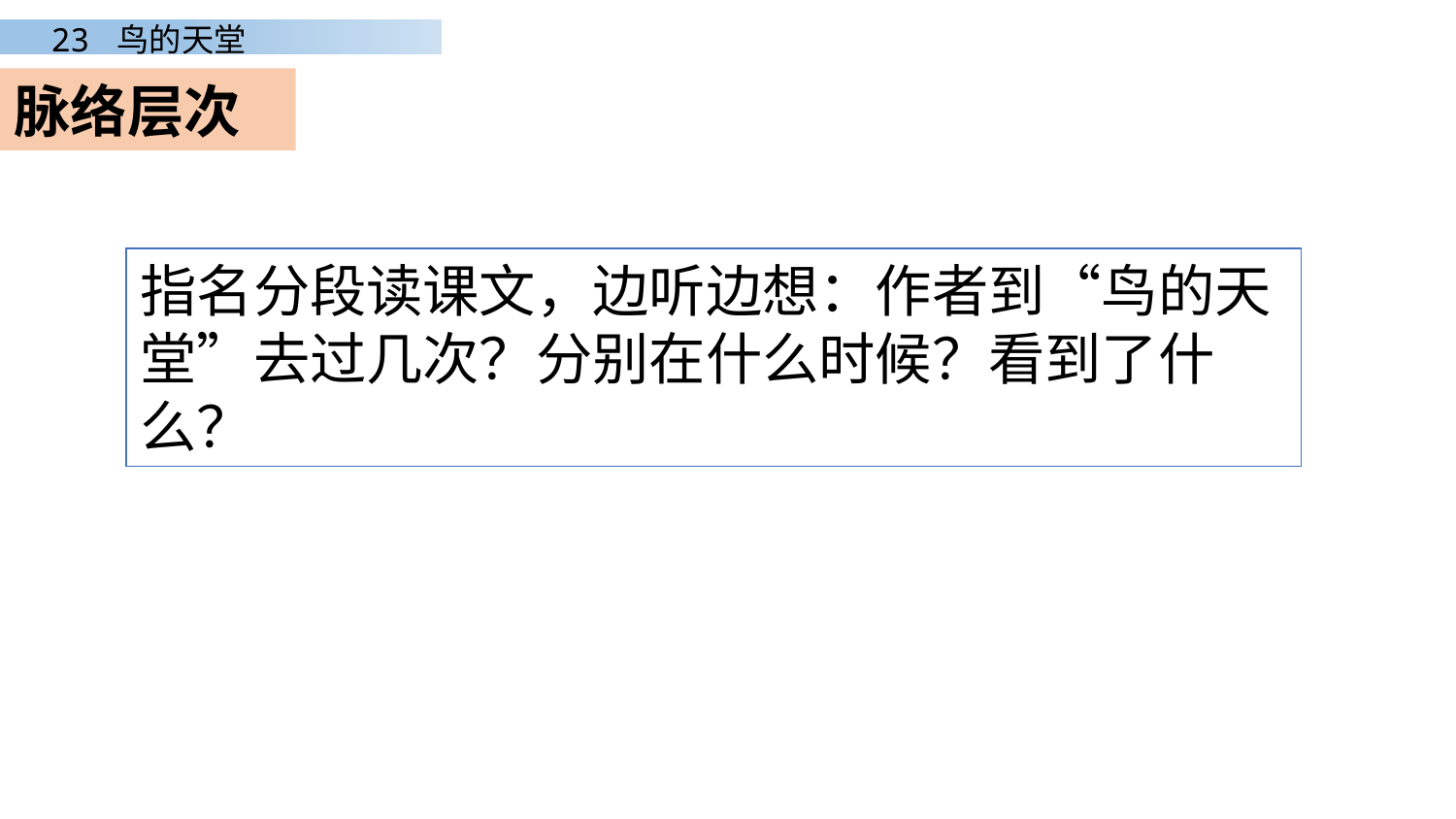

脉络层次
指名分段读课文，边听边想：作者到“鸟的天堂”去过几次？分别在什么时候？看到了什么？